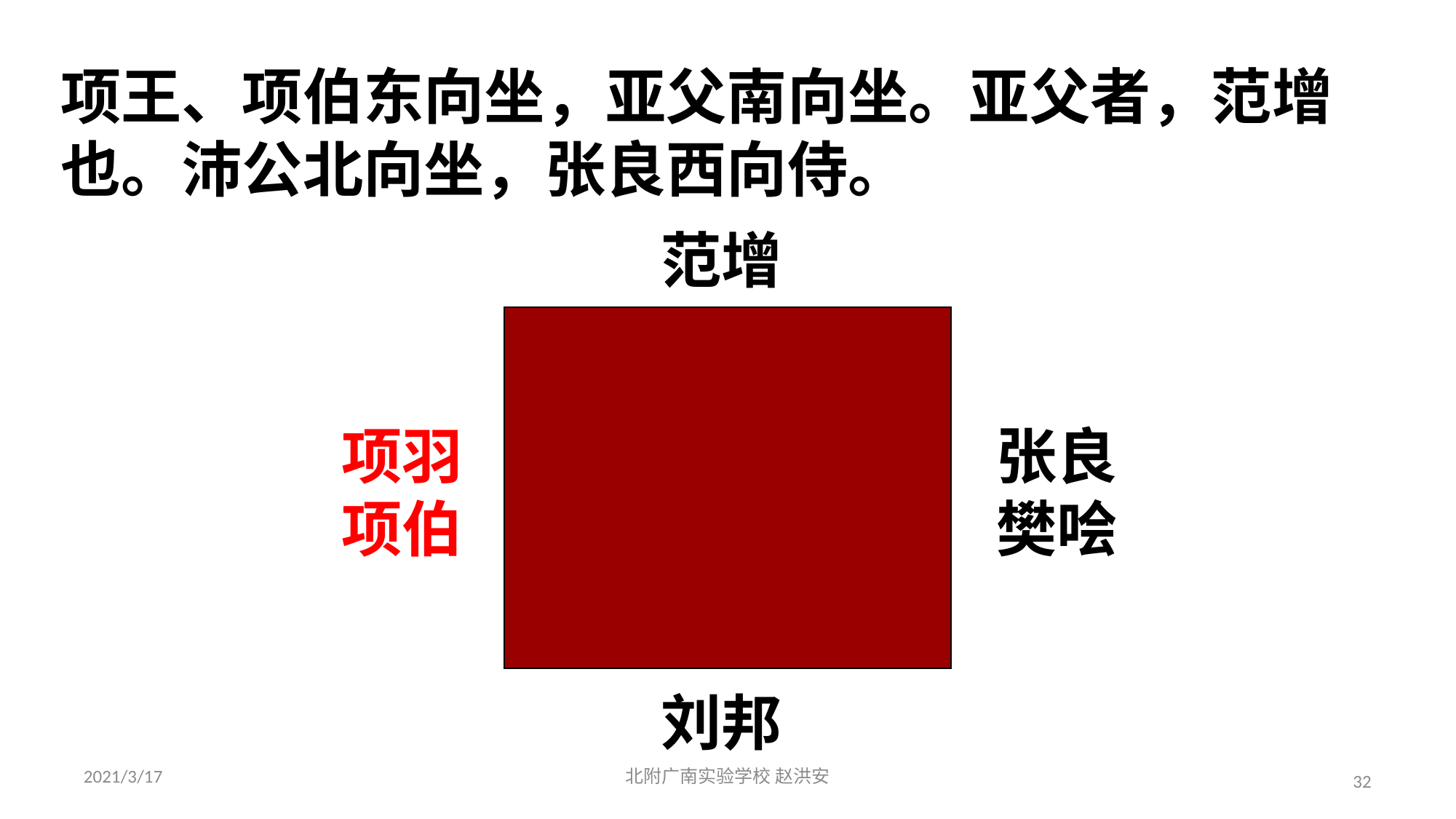

项王、项伯东向坐，亚父南向坐。亚父者，范增也。沛公北向坐，张良西向侍。
范增

项羽项伯
张良樊哙
刘邦
2021/3/17
北附广南实验学校 赵洪安
32